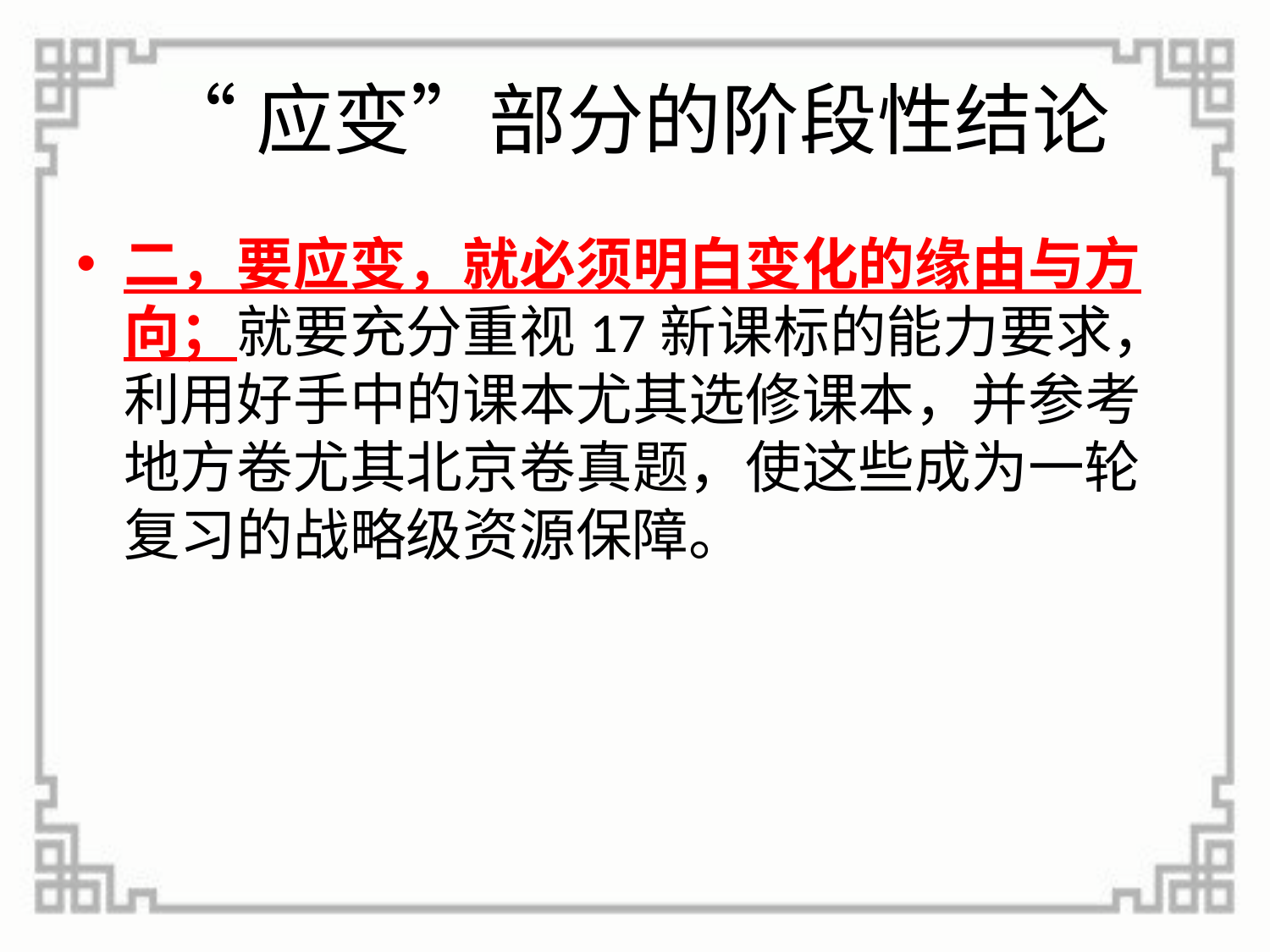

# “应变”部分的阶段性结论
二，要应变，就必须明白变化的缘由与方向；就要充分重视17新课标的能力要求，利用好手中的课本尤其选修课本，并参考地方卷尤其北京卷真题，使这些成为一轮复习的战略级资源保障。